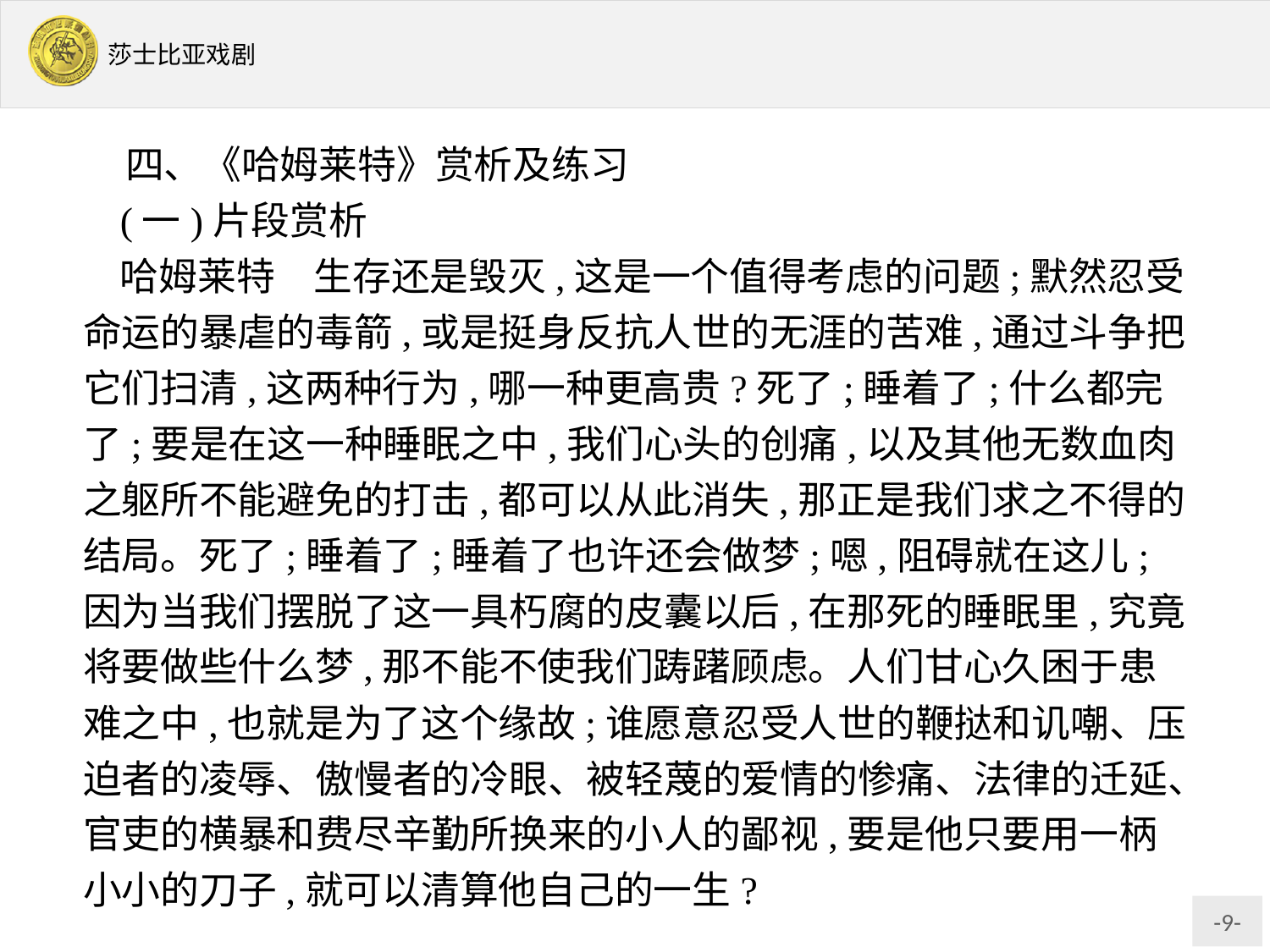

四、《哈姆莱特》赏析及练习
(一)片段赏析
哈姆莱特　生存还是毁灭,这是一个值得考虑的问题;默然忍受命运的暴虐的毒箭,或是挺身反抗人世的无涯的苦难,通过斗争把它们扫清,这两种行为,哪一种更高贵?死了;睡着了;什么都完了;要是在这一种睡眠之中,我们心头的创痛,以及其他无数血肉之躯所不能避免的打击,都可以从此消失,那正是我们求之不得的结局。死了;睡着了;睡着了也许还会做梦;嗯,阻碍就在这儿;因为当我们摆脱了这一具朽腐的皮囊以后,在那死的睡眠里,究竟将要做些什么梦,那不能不使我们踌躇顾虑。人们甘心久困于患难之中,也就是为了这个缘故;谁愿意忍受人世的鞭挞和讥嘲、压迫者的凌辱、傲慢者的冷眼、被轻蔑的爱情的惨痛、法律的迁延、官吏的横暴和费尽辛勤所换来的小人的鄙视,要是他只要用一柄小小的刀子,就可以清算他自己的一生?